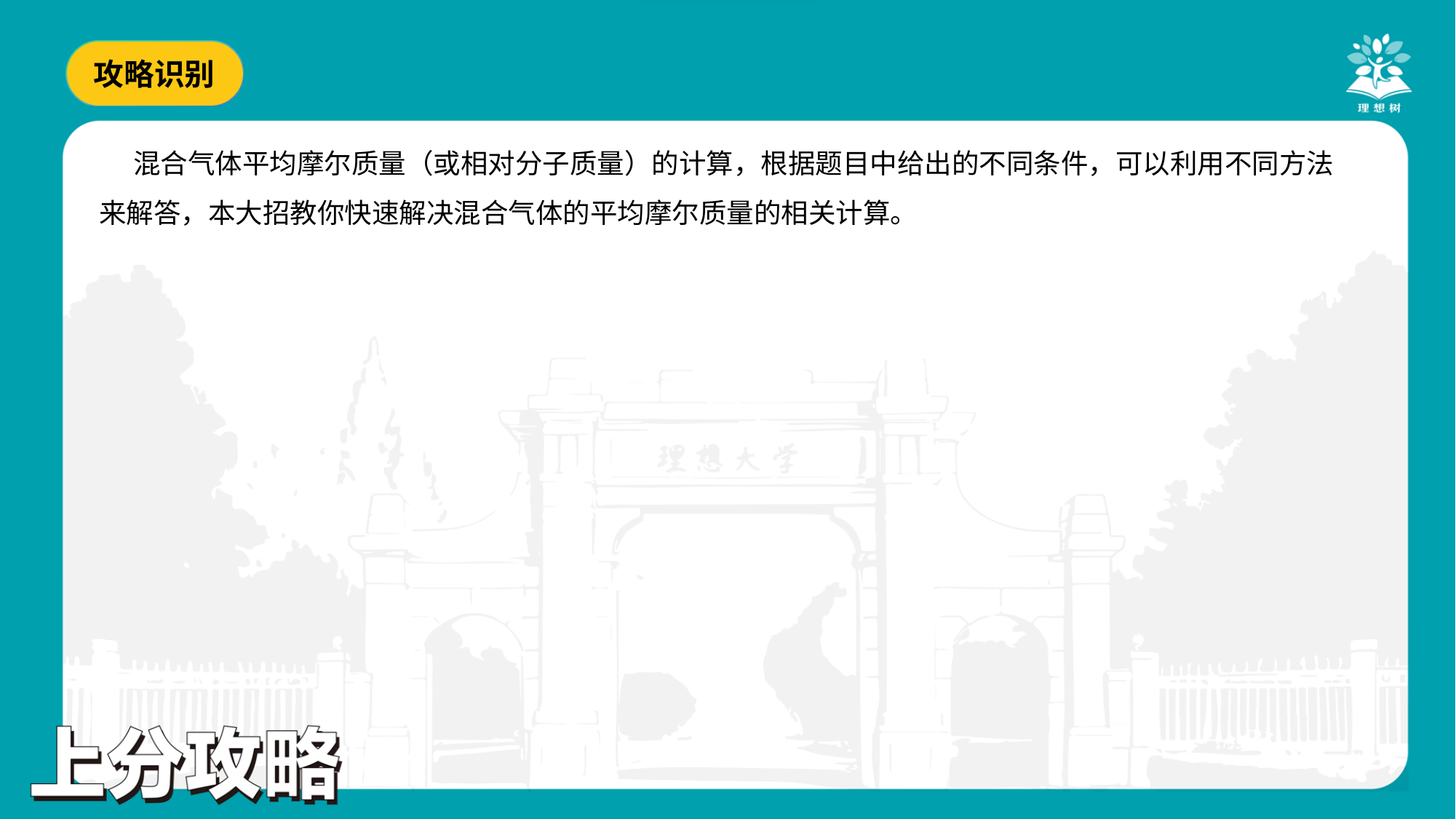

混合气体平均摩尔质量（或相对分子质量）的计算，根据题目中给出的不同条件，可以利用不同方法
来解答，本大招教你快速解决混合气体的平均摩尔质量的相关计算。